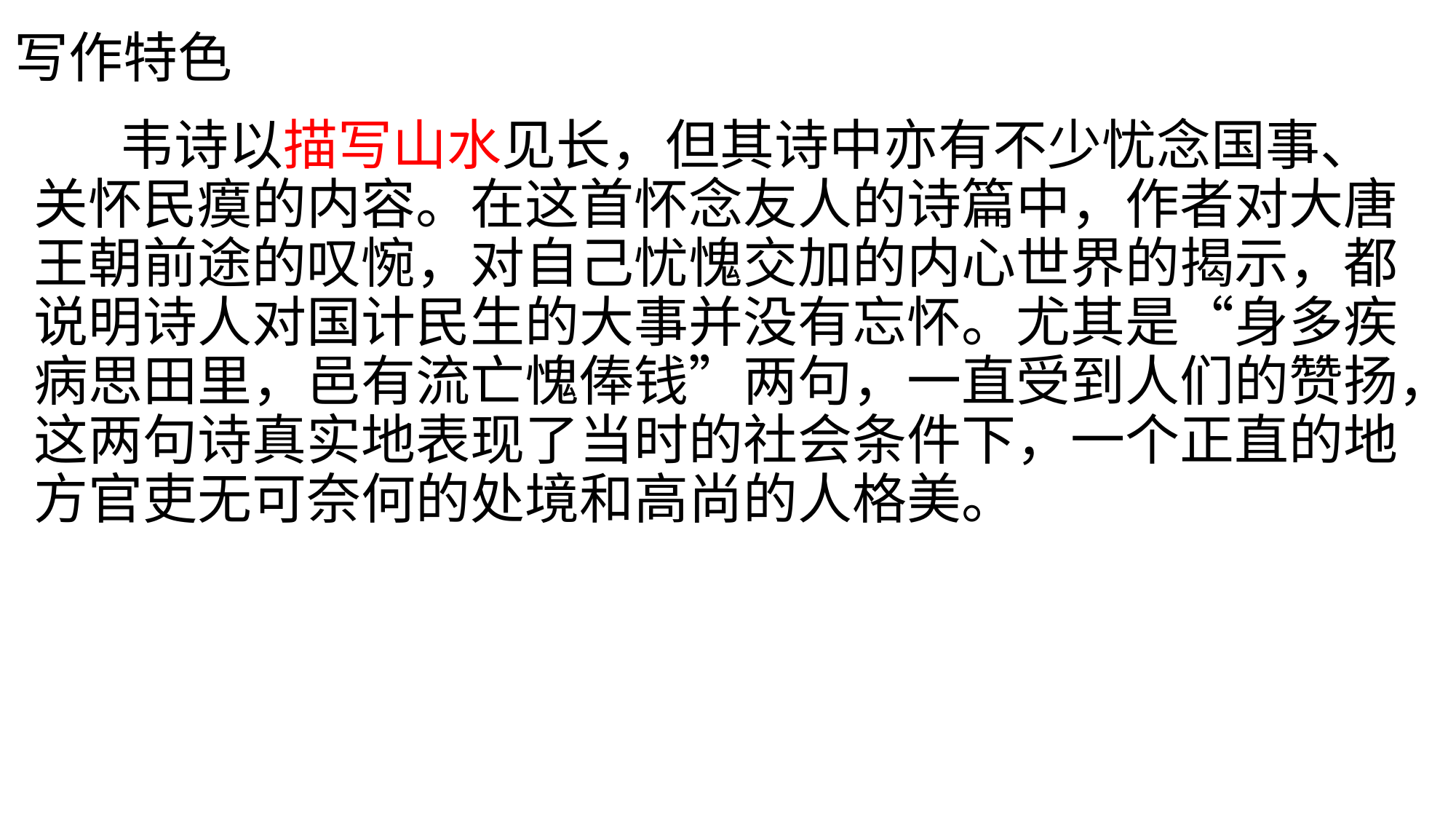

# 写作特色
      韦诗以描写山水见长，但其诗中亦有不少忧念国事、关怀民瘼的内容。在这首怀念友人的诗篇中，作者对大唐王朝前途的叹惋，对自己忧愧交加的内心世界的揭示，都说明诗人对国计民生的大事并没有忘怀。尤其是“身多疾病思田里，邑有流亡愧俸钱”两句，一直受到人们的赞扬，这两句诗真实地表现了当时的社会条件下，一个正直的地方官吏无可奈何的处境和高尚的人格美。